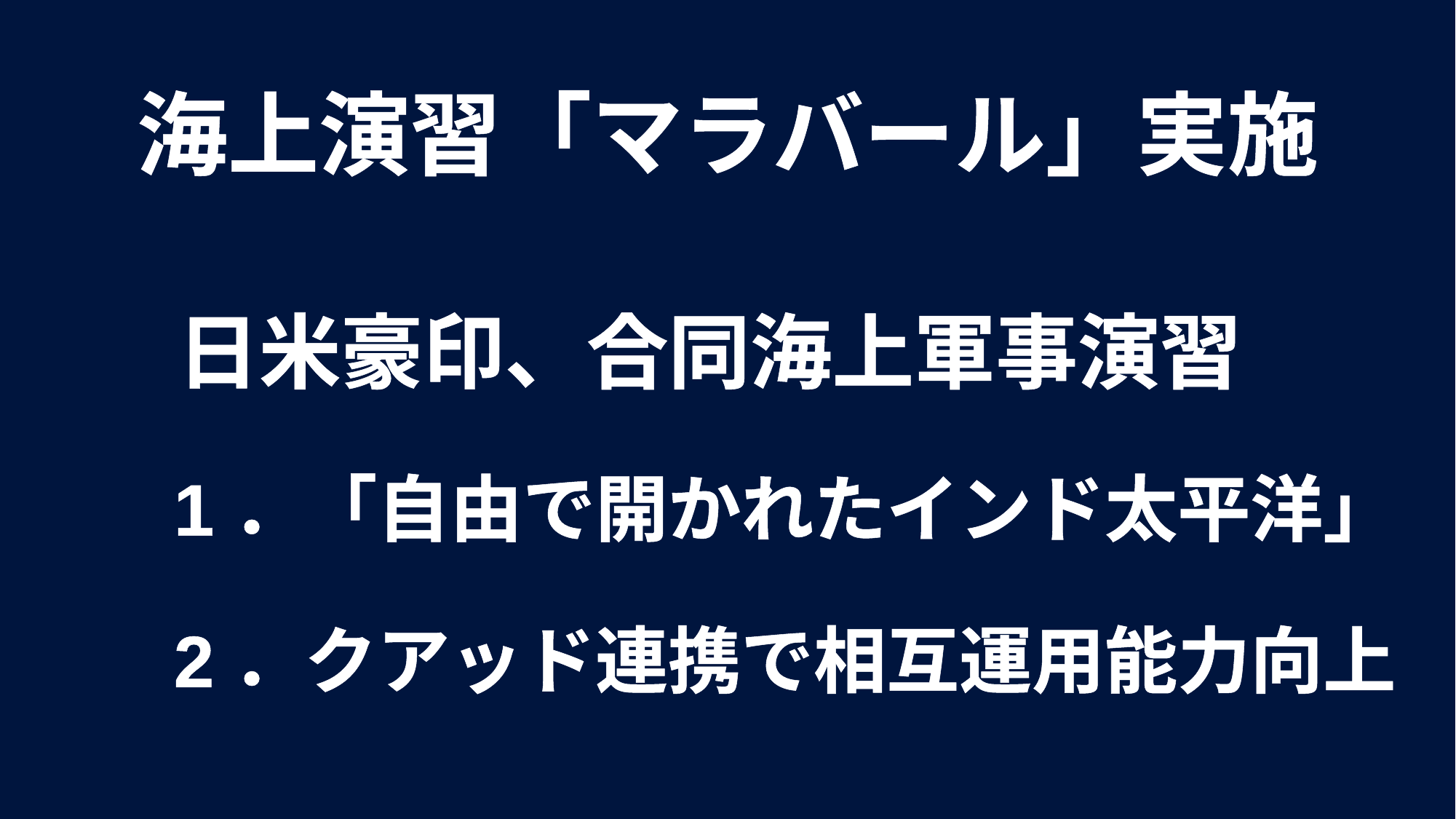

海上演習「マラバール」実施

         日米豪印、合同海上軍事演習
　　1．「自由で開かれたインド太平洋」
　　2．クアッド連携で相互運用能力向上